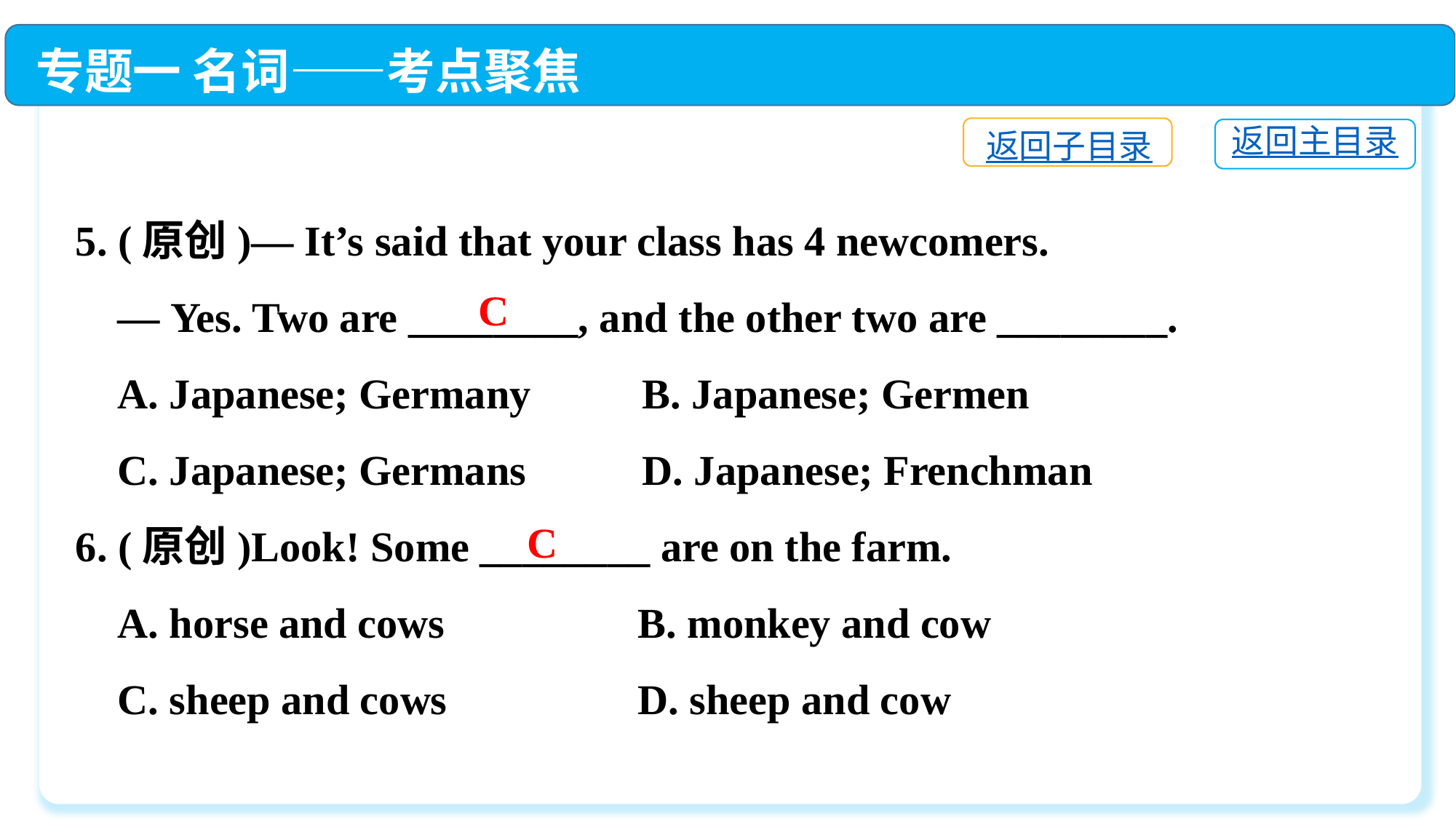

专题一 名词——考点聚焦

返回子目录
返回主目录
5. (原创)— It’s said that your class has 4 newcomers.
    — Yes. Two are ________, and the other two are ________.
    A. Japanese; Germany	  B. Japanese; Germen
    C. Japanese; Germans	  D. Japanese; Frenchman
6. (原创)Look! Some ________ are on the farm.
    A. horse and cows　	            B. monkey and cow
    C. sheep and cows　	            D. sheep and cow

C
C